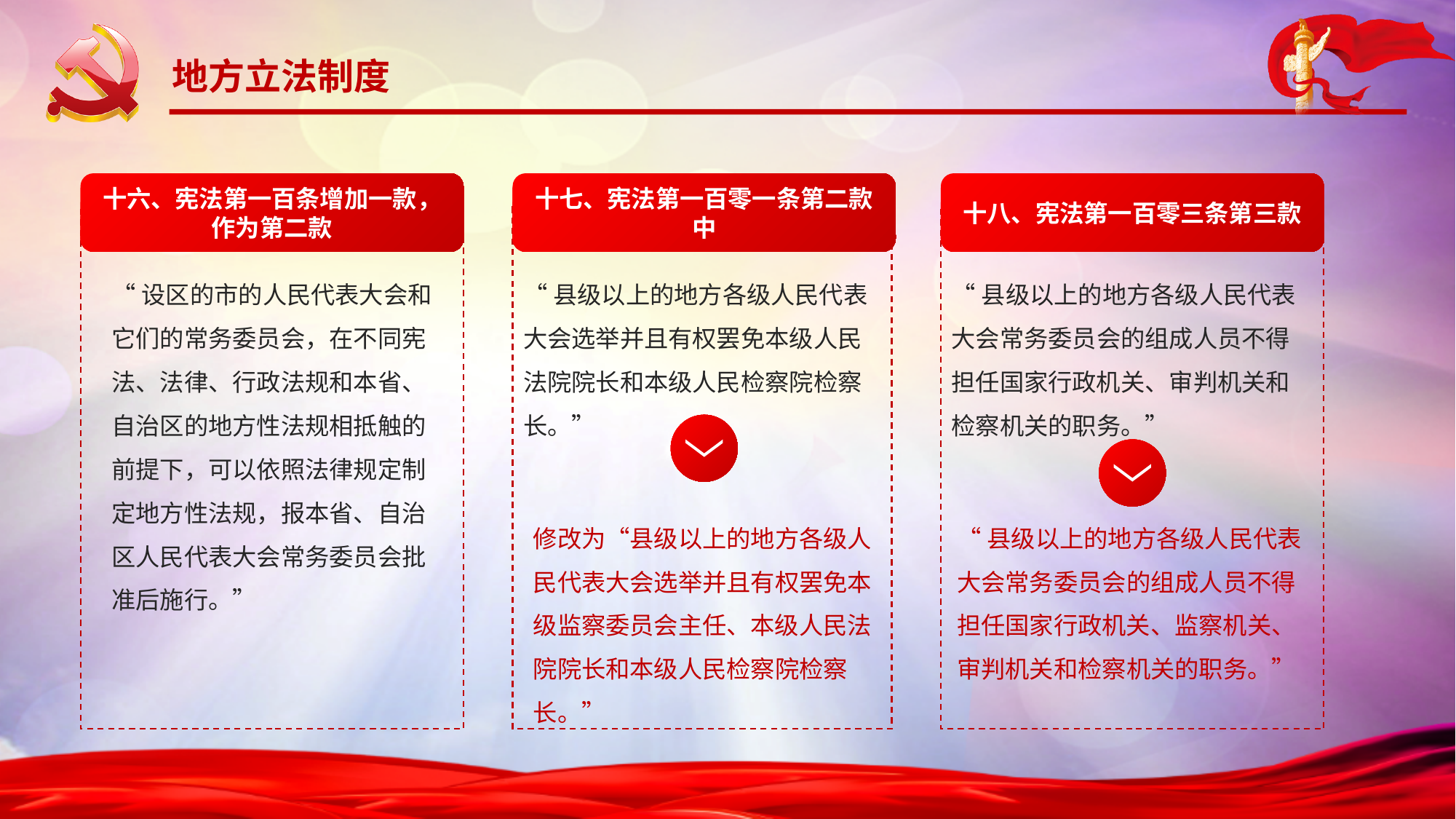

地方立法制度
十六、宪法第一百条增加一款，作为第二款
十七、宪法第一百零一条第二款中
十八、宪法第一百零三条第三款

“设区的市的人民代表大会和它们的常务委员会，在不同宪法、法律、行政法规和本省、自治区的地方性法规相抵触的前提下，可以依照法律规定制定地方性法规，报本省、自治区人民代表大会常务委员会批准后施行。”
“县级以上的地方各级人民代表大会选举并且有权罢免本级人民法院院长和本级人民检察院检察长。”
“县级以上的地方各级人民代表大会常务委员会的组成人员不得担任国家行政机关、审判机关和检察机关的职务。”

修改为“县级以上的地方各级人民代表大会选举并且有权罢免本级监察委员会主任、本级人民法院院长和本级人民检察院检察长。”
“县级以上的地方各级人民代表大会常务委员会的组成人员不得担任国家行政机关、监察机关、审判机关和检察机关的职务。”